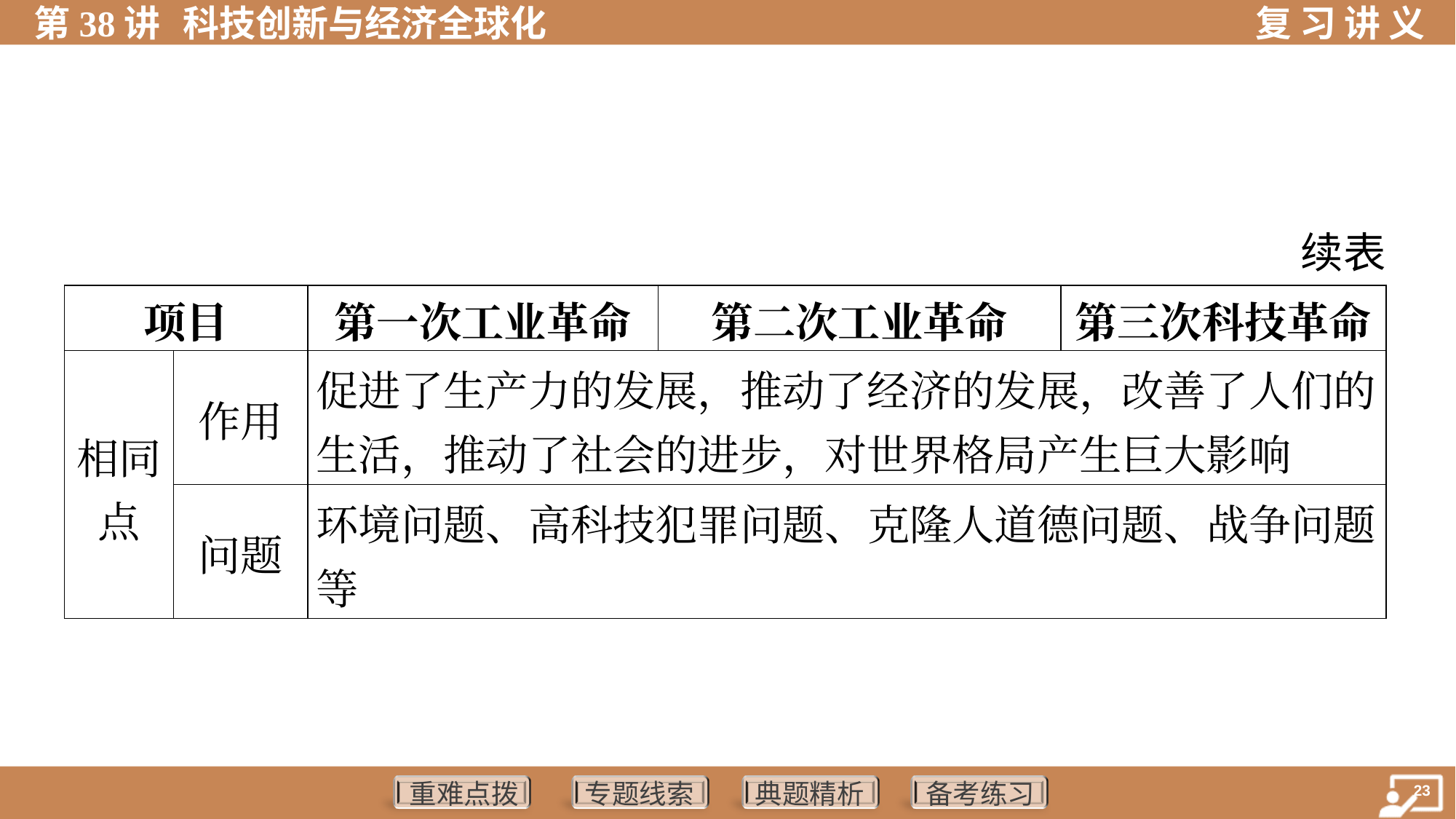

续表
| 项目 |  | 第一次工业革命 | 第二次工业革命 | 第三次科技革命 |
| --- | --- | --- | --- | --- |
| 相同 点 | 作用 | 促进了生产力的发展，推动了经济的发展，改善了人们的 生活，推动了社会的进步，对世界格局产生巨大影响 |  |  |
|  | 问题 | 环境问题、高科技犯罪问题、克隆人道德问题、战争问题 等 |  |  |